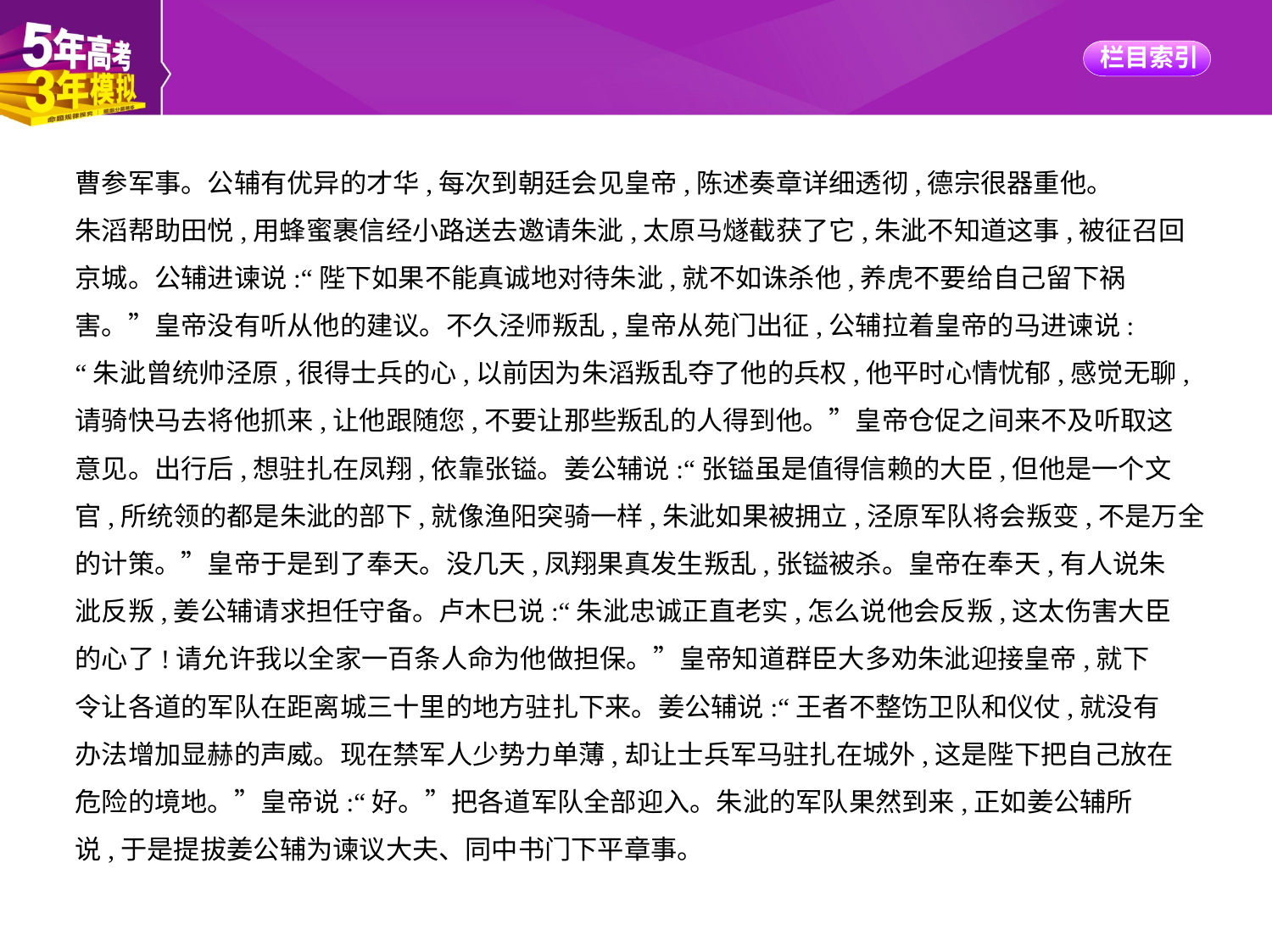

曹参军事。公辅有优异的才华,每次到朝廷会见皇帝,陈述奏章详细透彻,德宗很器重他。
朱滔帮助田悦,用蜂蜜裹信经小路送去邀请朱泚,太原马燧截获了它,朱泚不知道这事,被征召回
京城。公辅进谏说:“陛下如果不能真诚地对待朱泚,就不如诛杀他,养虎不要给自己留下祸
害。”皇帝没有听从他的建议。不久泾师叛乱,皇帝从苑门出征,公辅拉着皇帝的马进谏说:
“朱泚曾统帅泾原,很得士兵的心,以前因为朱滔叛乱夺了他的兵权,他平时心情忧郁,感觉无聊,
请骑快马去将他抓来,让他跟随您,不要让那些叛乱的人得到他。”皇帝仓促之间来不及听取这
意见。出行后,想驻扎在凤翔,依靠张镒。姜公辅说:“张镒虽是值得信赖的大臣,但他是一个文
官,所统领的都是朱泚的部下,就像渔阳突骑一样,朱泚如果被拥立,泾原军队将会叛变,不是万全
的计策。”皇帝于是到了奉天。没几天,凤翔果真发生叛乱,张镒被杀。皇帝在奉天,有人说朱
泚反叛,姜公辅请求担任守备。卢木巳说:“朱泚忠诚正直老实,怎么说他会反叛,这太伤害大臣
的心了!请允许我以全家一百条人命为他做担保。”皇帝知道群臣大多劝朱泚迎接皇帝,就下
令让各道的军队在距离城三十里的地方驻扎下来。姜公辅说:“王者不整饬卫队和仪仗,就没有
办法增加显赫的声威。现在禁军人少势力单薄,却让士兵军马驻扎在城外,这是陛下把自己放在
危险的境地。”皇帝说:“好。”把各道军队全部迎入。朱泚的军队果然到来,正如姜公辅所
说,于是提拔姜公辅为谏议大夫、同中书门下平章事。